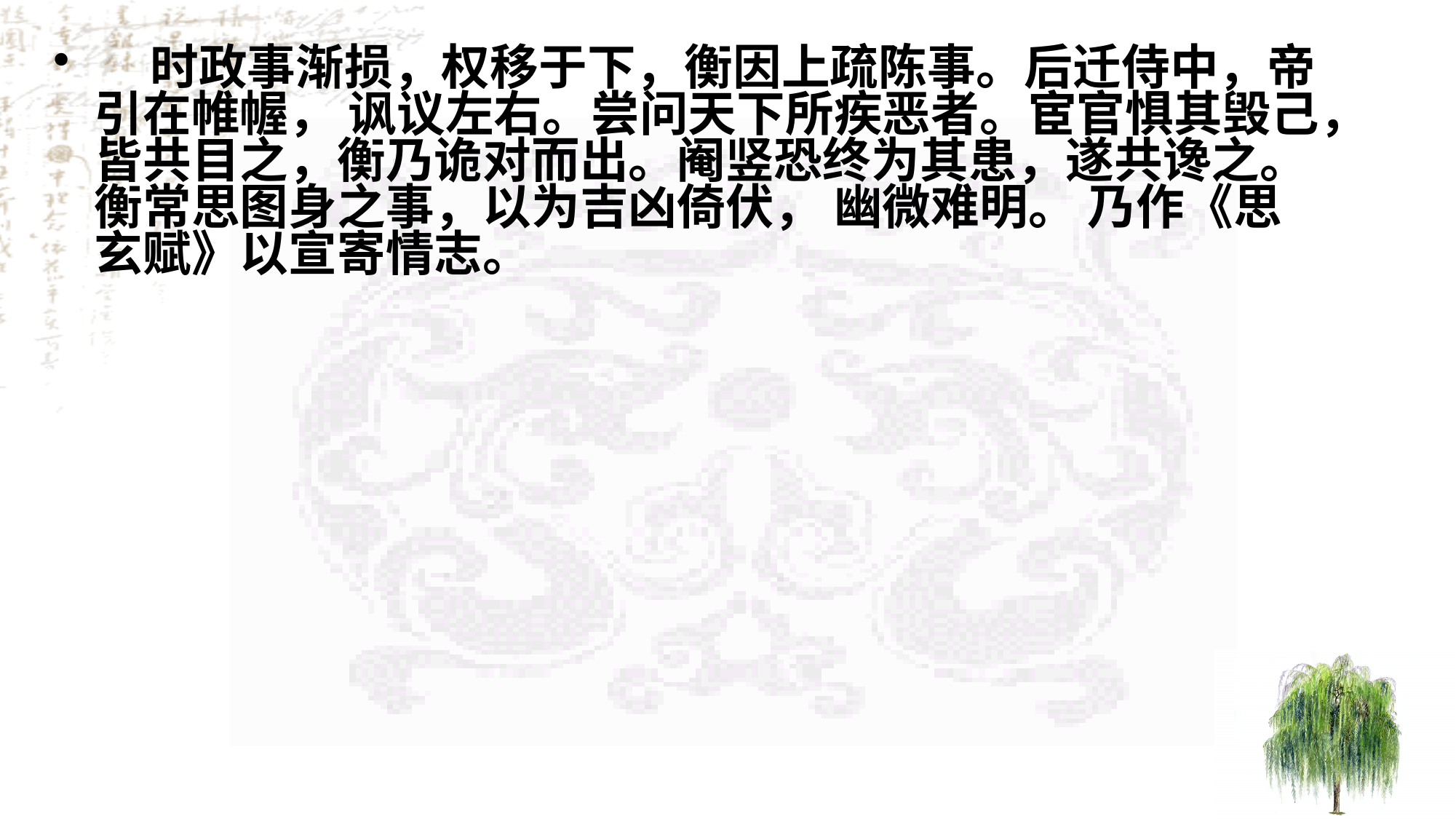

时政事渐损，权移于下，衡因上疏陈事。后迁侍中，帝引在帷幄， 讽议左右。尝问天下所疾恶者。宦官惧其毁己，皆共目之，衡乃诡对而出。阉竖恐终为其患，遂共谗之。衡常思图身之事，以为吉凶倚伏， 幽微难明。 乃作《思玄赋》以宣寄情志。